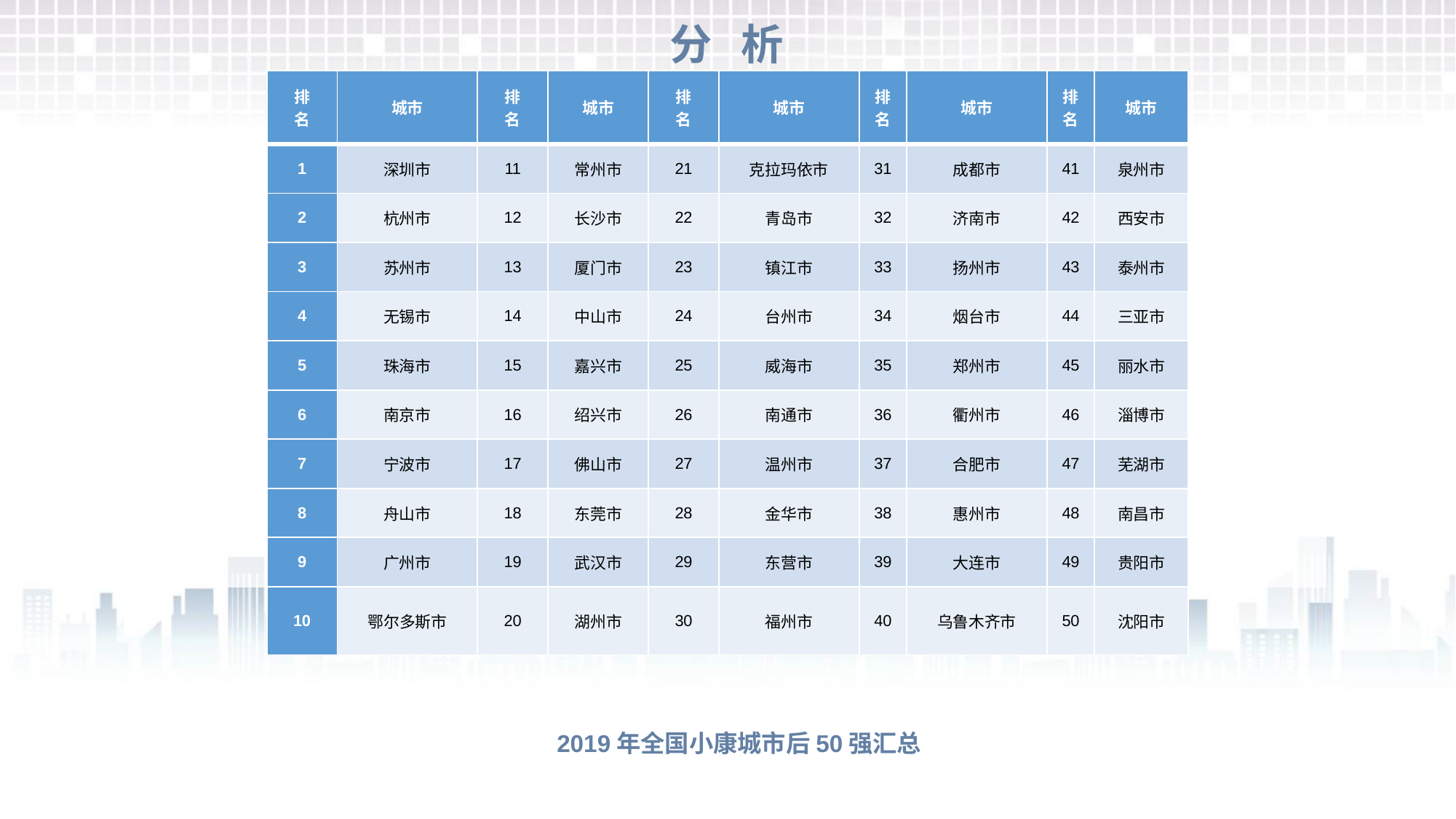

分   析
| 排 名 | 城市 | 排 名 | 城市 | 排 名 | 城市 | 排名 | 城市 | 排名 | 城市 |
| --- | --- | --- | --- | --- | --- | --- | --- | --- | --- |
| 1 | 深圳市 | 11 | 常州市 | 21 | 克拉玛依市 | 31 | 成都市 | 41 | 泉州市 |
| 2 | 杭州市 | 12 | 长沙市 | 22 | 青岛市 | 32 | 济南市 | 42 | 西安市 |
| 3 | 苏州市 | 13 | 厦门市 | 23 | 镇江市 | 33 | 扬州市 | 43 | 泰州市 |
| 4 | 无锡市 | 14 | 中山市 | 24 | 台州市 | 34 | 烟台市 | 44 | 三亚市 |
| 5 | 珠海市 | 15 | 嘉兴市 | 25 | 威海市 | 35 | 郑州市 | 45 | 丽水市 |
| 6 | 南京市 | 16 | 绍兴市 | 26 | 南通市 | 36 | 衢州市 | 46 | 淄博市 |
| 7 | 宁波市 | 17 | 佛山市 | 27 | 温州市 | 37 | 合肥市 | 47 | 芜湖市 |
| 8 | 舟山市 | 18 | 东莞市 | 28 | 金华市 | 38 | 惠州市 | 48 | 南昌市 |
| 9 | 广州市 | 19 | 武汉市 | 29 | 东营市 | 39 | 大连市 | 49 | 贵阳市 |
| 10 | 鄂尔多斯市 | 20 | 湖州市 | 30 | 福州市 | 40 | 乌鲁木齐市 | 50 | 沈阳市 |

2019年全国小康城市后50强汇总